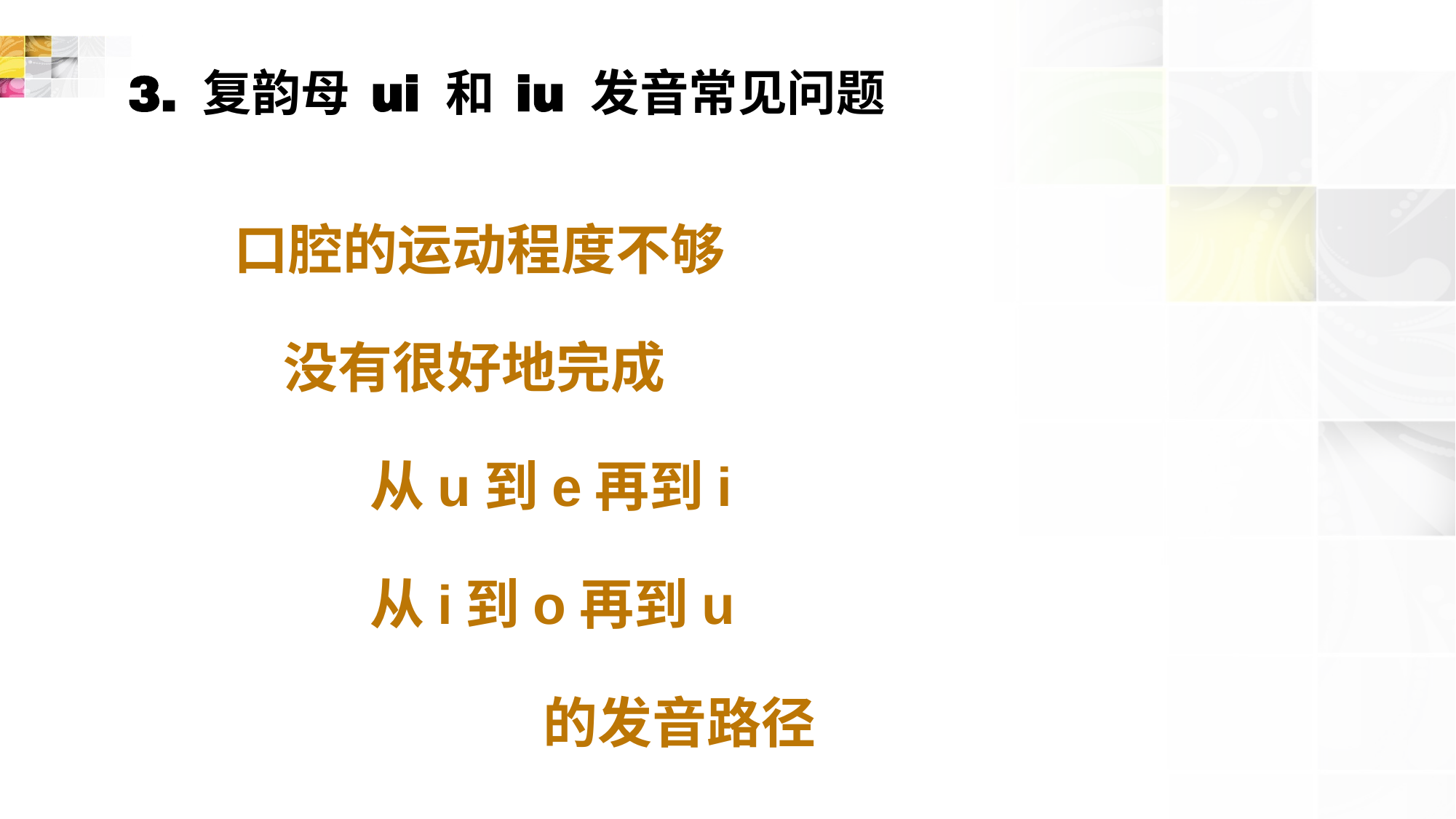

# 3. 复韵母 ui 和 iu 发音常见问题
     口腔的运动程度不够
         没有很好地完成
                从u到e再到i
                从i到o再到u
                              的发音路径